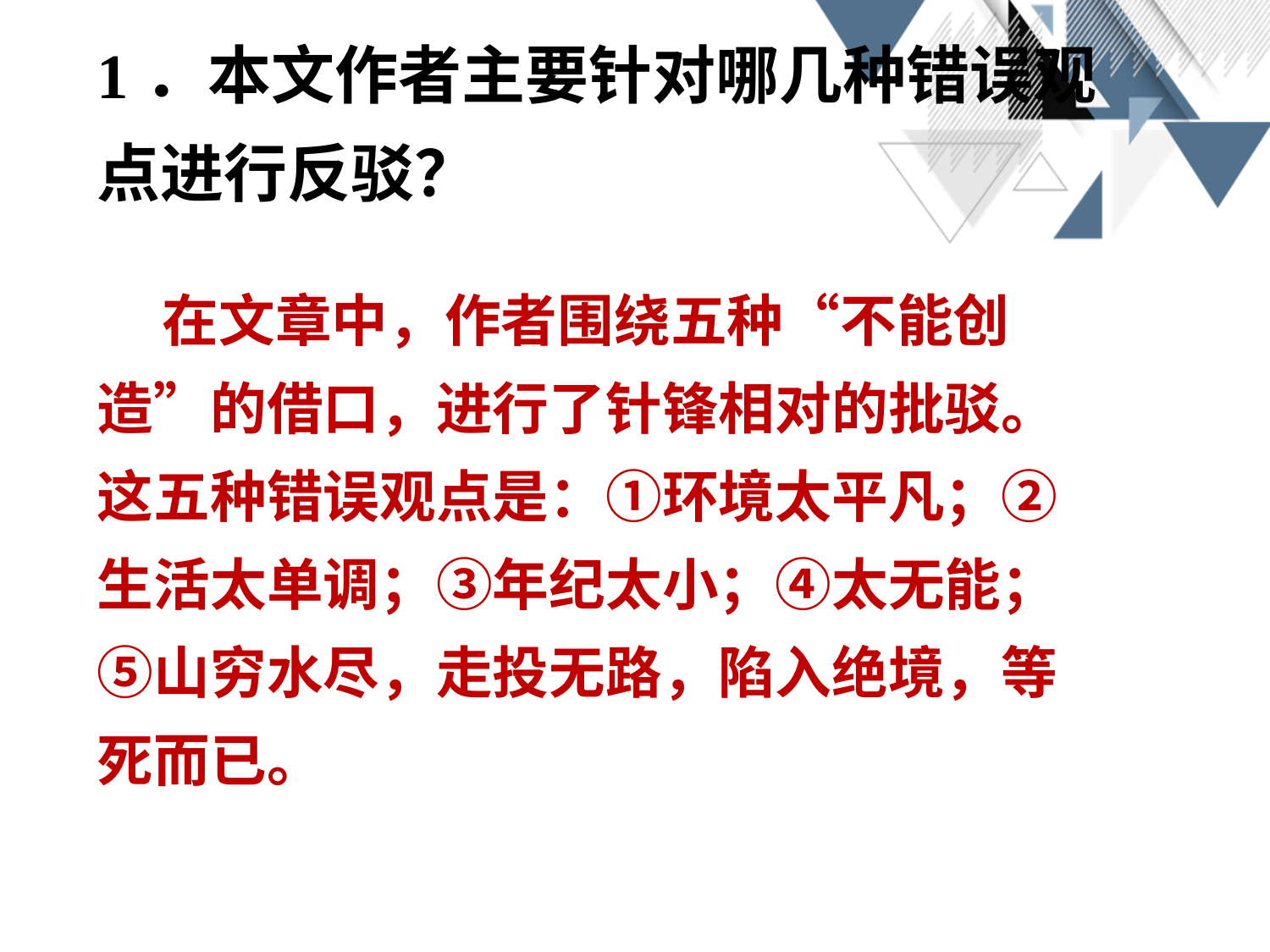

1．本文作者主要针对哪几种错误观点进行反驳？

       在文章中，作者围绕五种“不能创造”的借口，进行了针锋相对的批驳。这五种错误观点是：①环境太平凡；②生活太单调；③年纪太小；④太无能；⑤山穷水尽，走投无路，陷入绝境，等死而已。